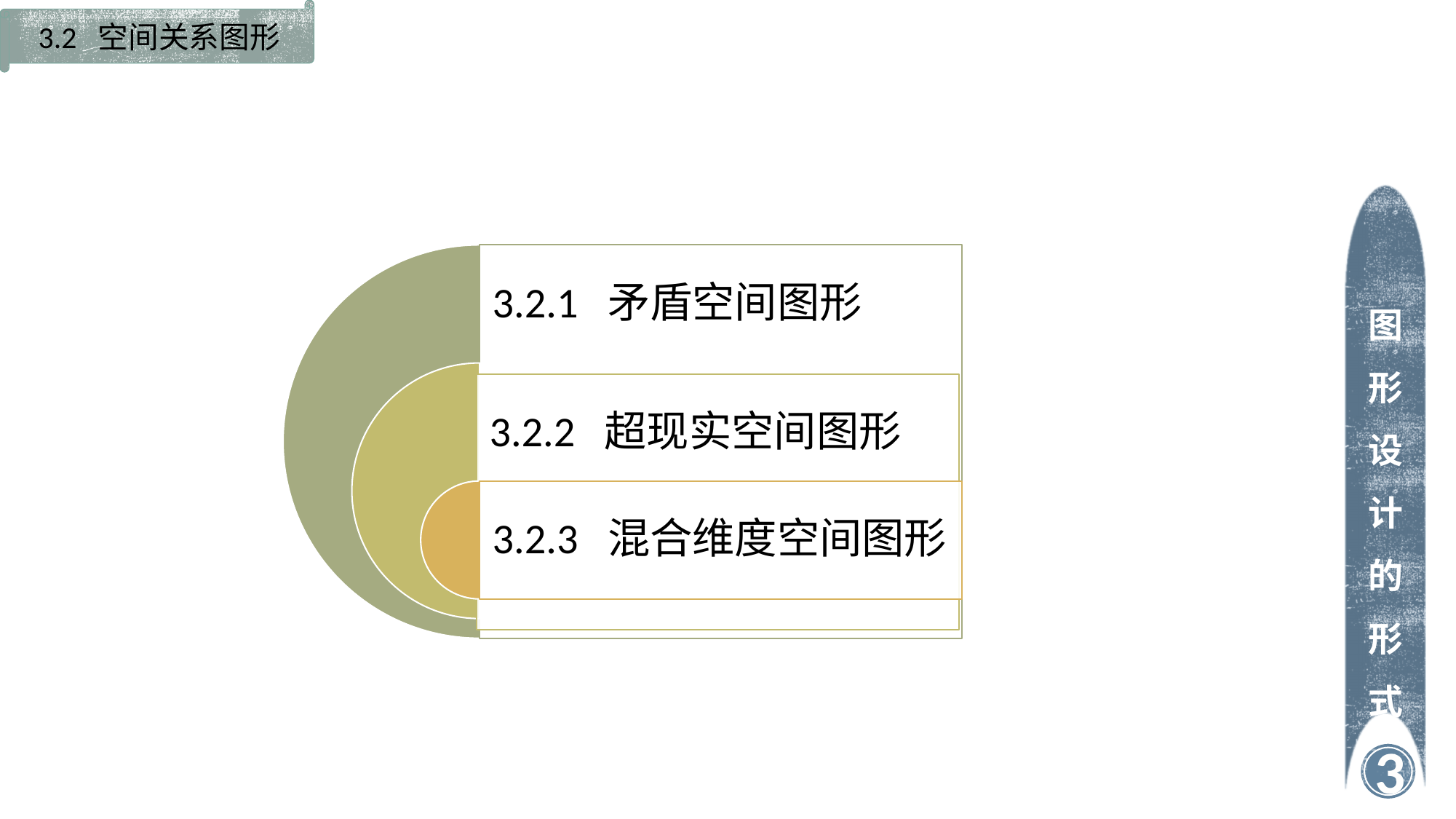

3.2  空间关系图形
3.2.1  矛盾空间图形
3.2.2  超现实空间图形
3.2.3  混合维度空间图形
图形设计的形式
3